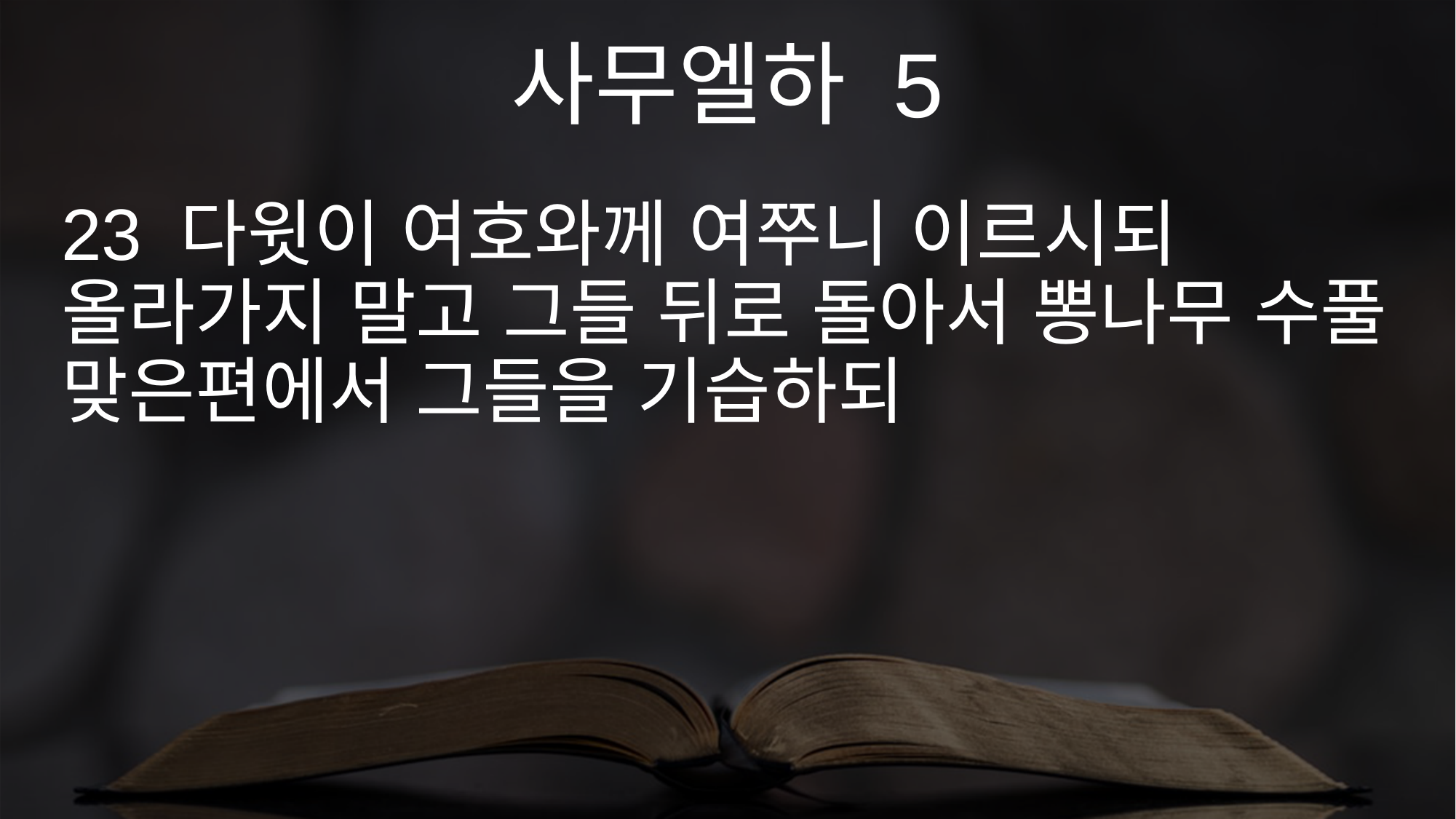

사무엘하 5
23 다윗이 여호와께 여쭈니 이르시되 올라가지 말고 그들 뒤로 돌아서 뽕나무 수풀 맞은편에서 그들을 기습하되